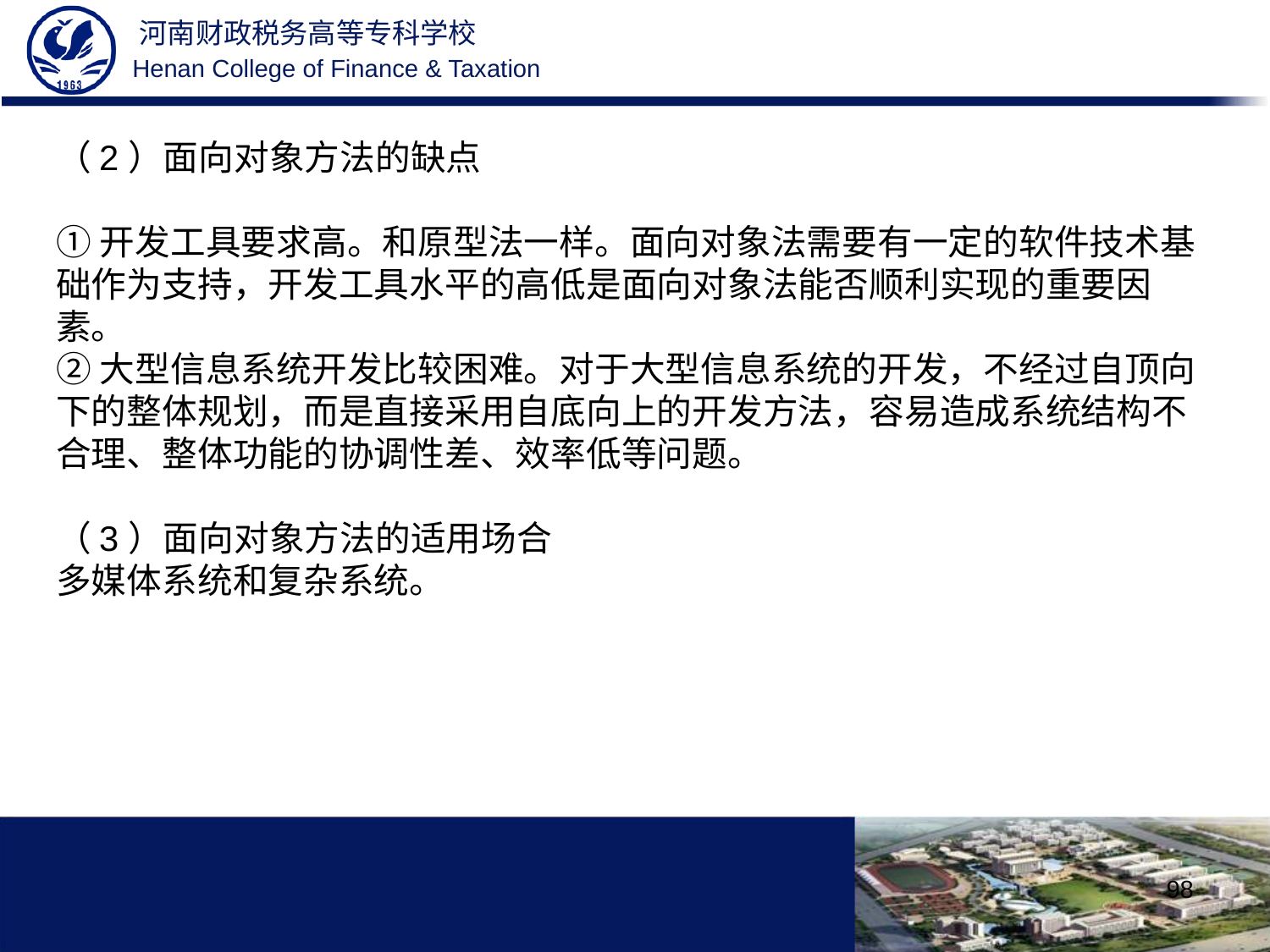

（2）面向对象方法的缺点

①开发工具要求高。和原型法一样。面向对象法需要有一定的软件技术基础作为支持，开发工具水平的高低是面向对象法能否顺利实现的重要因素。
②大型信息系统开发比较困难。对于大型信息系统的开发，不经过自顶向下的整体规划，而是直接采用自底向上的开发方法，容易造成系统结构不合理、整体功能的协调性差、效率低等问题。

（3）面向对象方法的适用场合
多媒体系统和复杂系统。
98